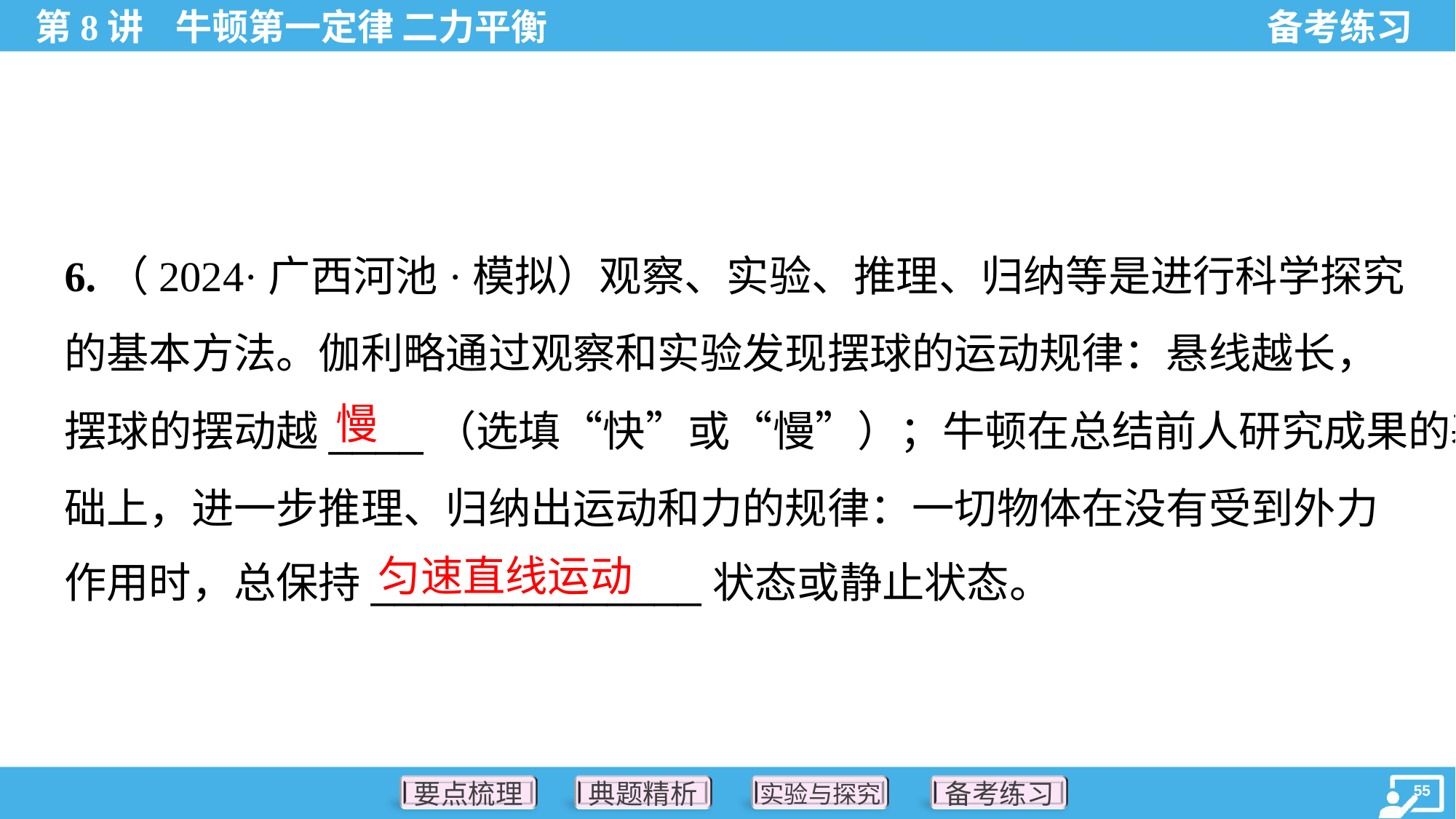

6.（2024·广西河池·模拟）观察、实验、推理、归纳等是进行科学探究
的基本方法。伽利略通过观察和实验发现摆球的运动规律：悬线越长，
摆球的摆动越____（选填“快”或“慢”）；牛顿在总结前人研究成果的基
础上，进一步推理、归纳出运动和力的规律：一切物体在没有受到外力
作用时，总保持______________状态或静止状态。
慢
匀速直线运动